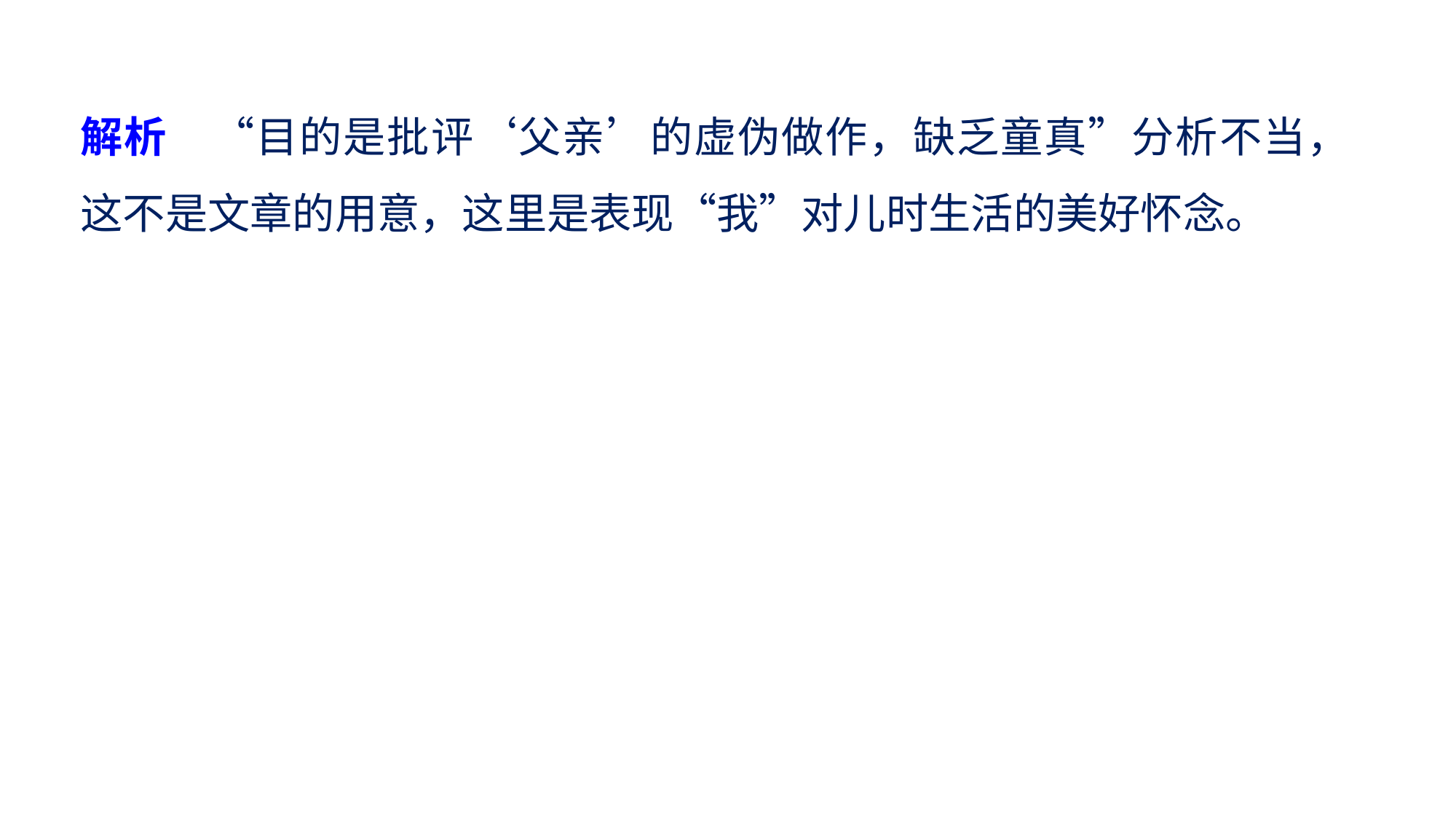

解析　“目的是批评‘父亲’的虚伪做作，缺乏童真”分析不当，这不是文章的用意，这里是表现“我”对儿时生活的美好怀念。